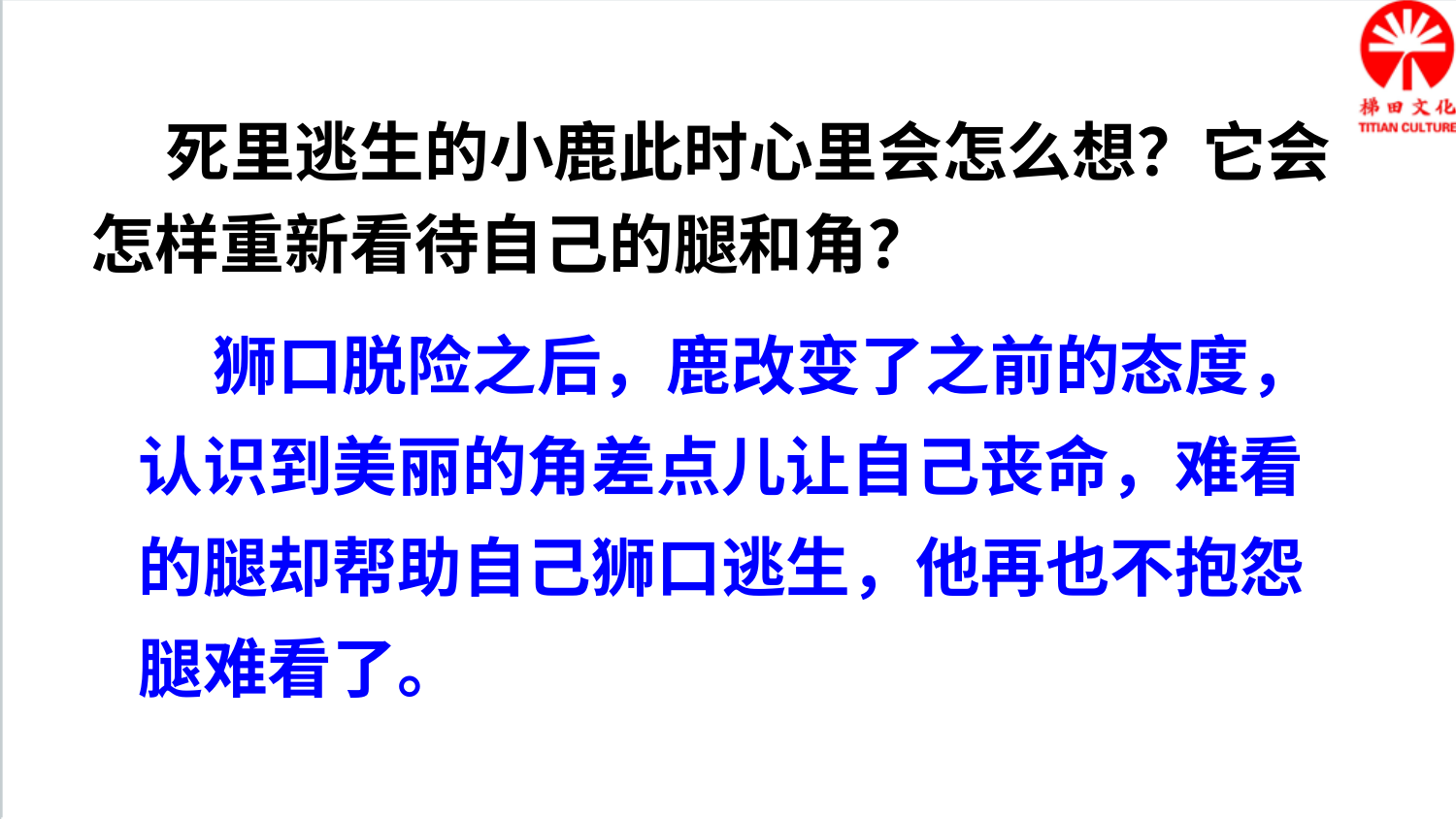

死里逃生的小鹿此时心里会怎么想？它会怎样重新看待自己的腿和角？
    狮口脱险之后，鹿改变了之前的态度，认识到美丽的角差点儿让自己丧命，难看的腿却帮助自己狮口逃生，他再也不抱怨腿难看了。